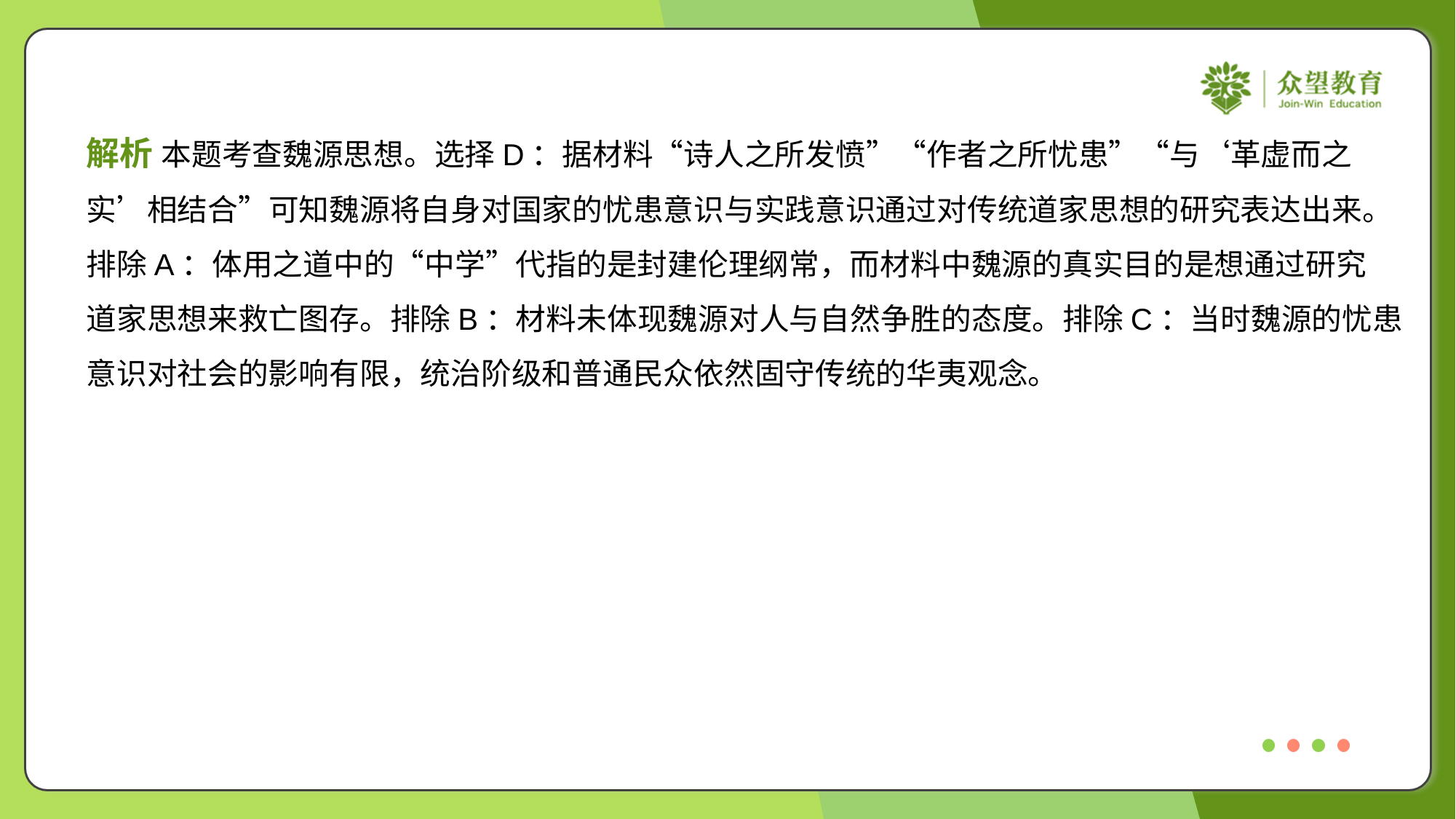

解析 本题考查魏源思想。选择D：据材料“诗人之所发愤”“作者之所忧患”“与‘革虚而之
实’相结合”可知魏源将自身对国家的忧患意识与实践意识通过对传统道家思想的研究表达出来。
排除A：体用之道中的“中学”代指的是封建伦理纲常，而材料中魏源的真实目的是想通过研究
道家思想来救亡图存。排除B：材料未体现魏源对人与自然争胜的态度。排除C：当时魏源的忧患
意识对社会的影响有限，统治阶级和普通民众依然固守传统的华夷观念。